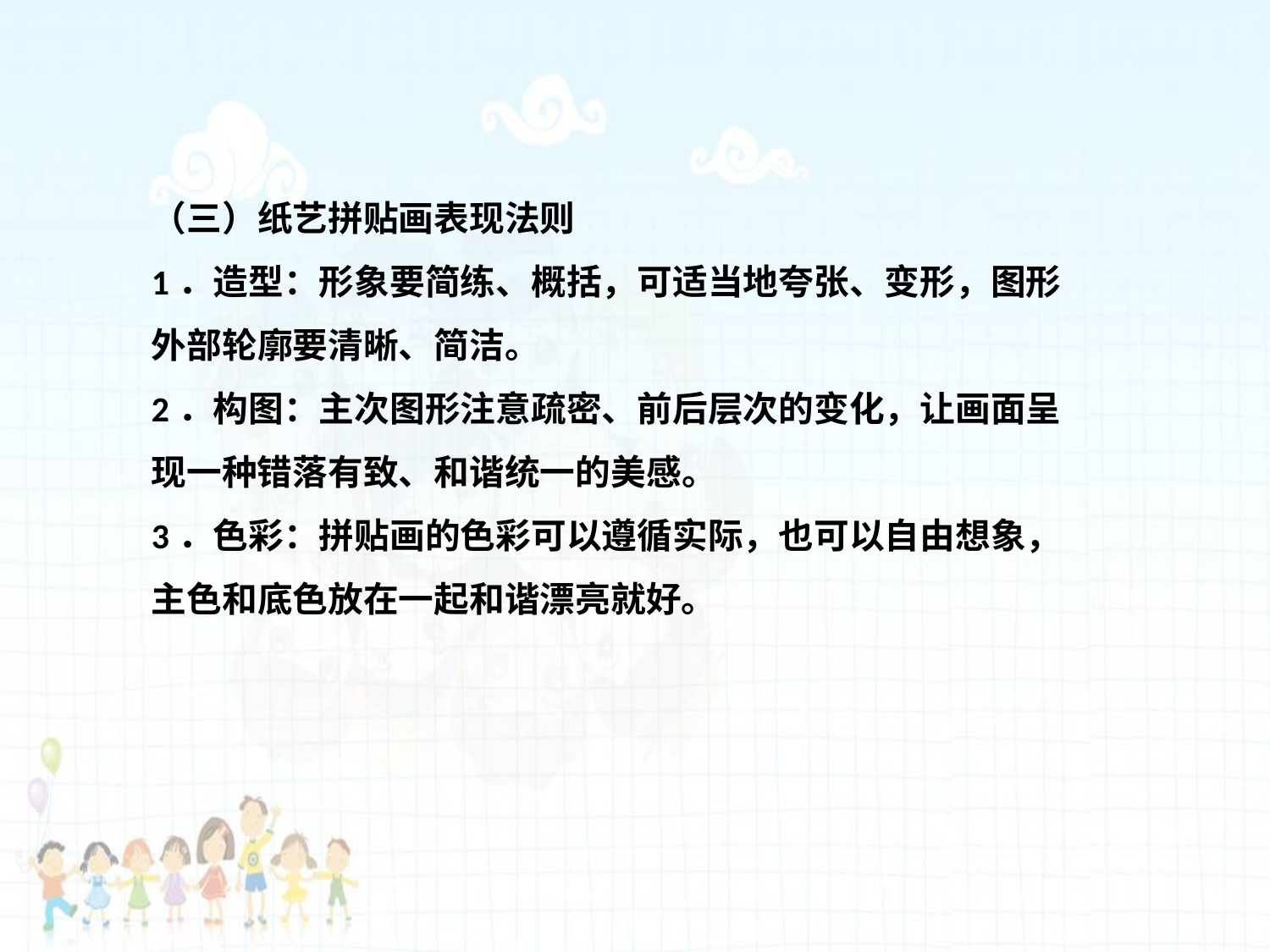

（三）纸艺拼贴画表现法则
1．造型：形象要简练、概括，可适当地夸张、变形，图形外部轮廓要清晰、简洁。
2．构图：主次图形注意疏密、前后层次的变化，让画面呈现一种错落有致、和谐统一的美感。
3．色彩：拼贴画的色彩可以遵循实际，也可以自由想象，主色和底色放在一起和谐漂亮就好。